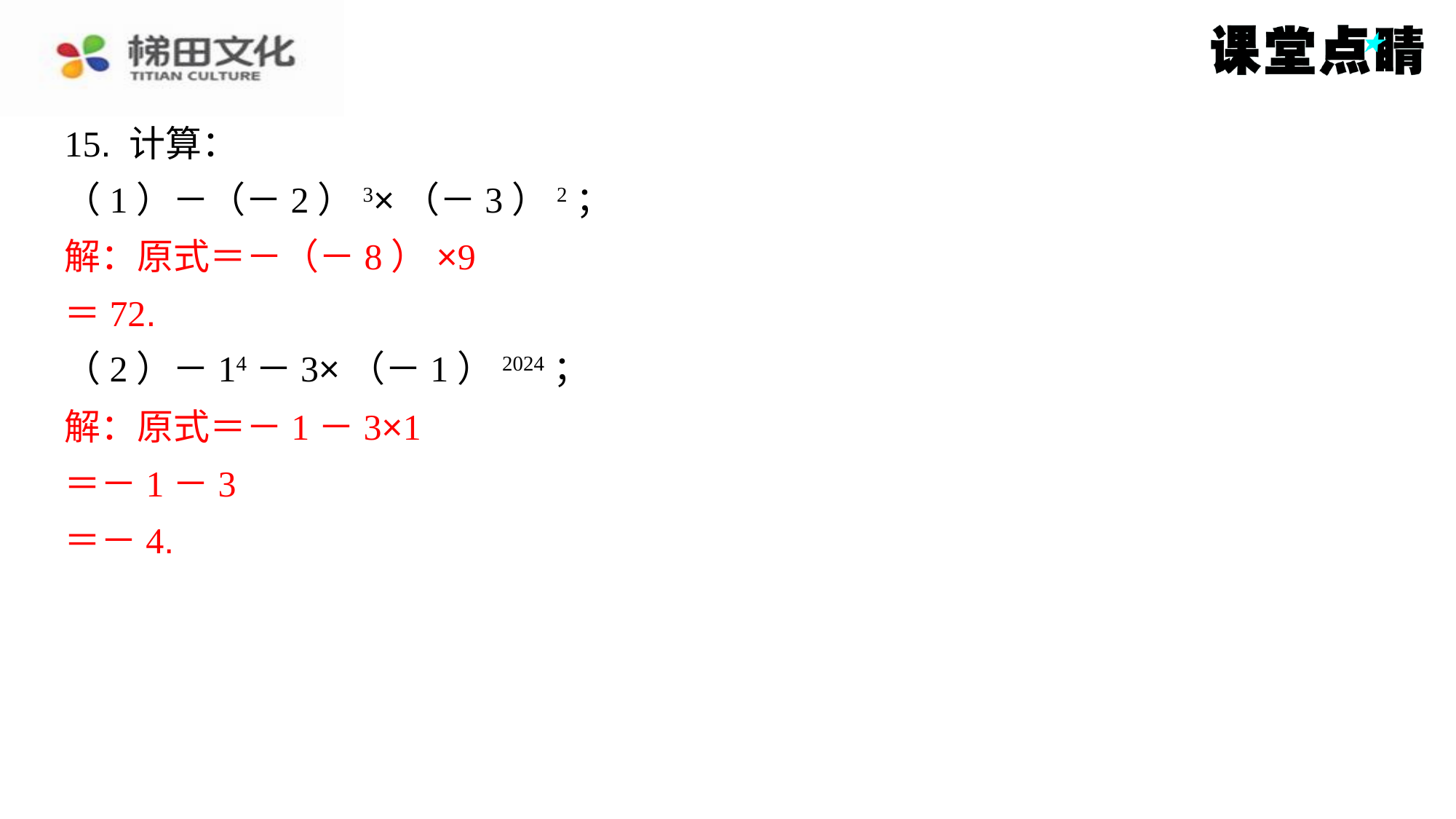

15. 计算：
（1）－（－2）3×（－3）2；
解：原式＝－（－8）×9
＝72.
（2）－14－3×（－1）2024；
解：原式＝－1－3×1
＝－1－3
＝－4.
解：原式＝－（－8）×9
＝72.
解：原式＝－1－3×1
＝－1－3
＝－4.